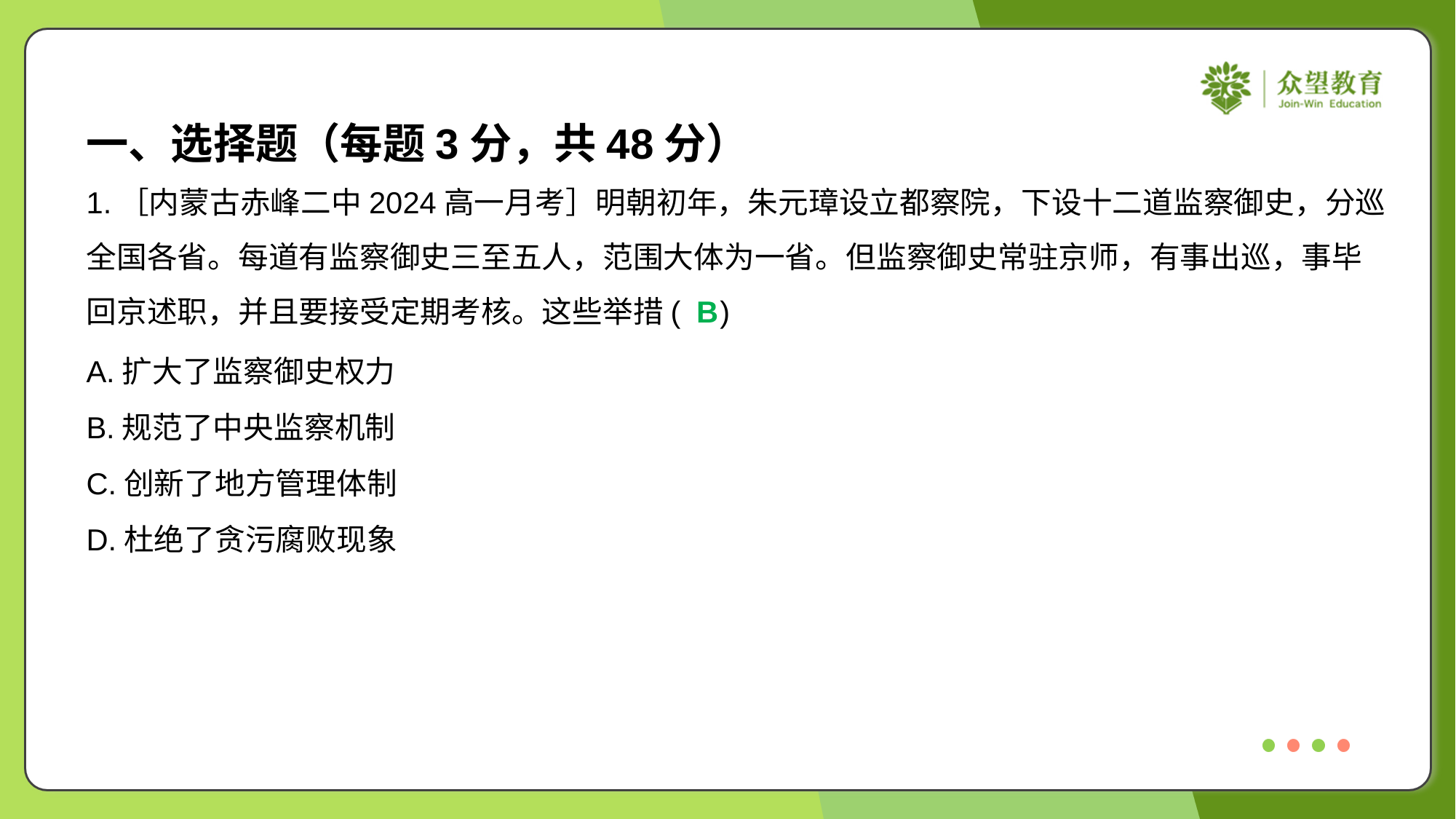

一、选择题（每题3分，共48分）
1.［内蒙古赤峰二中2024高一月考］明朝初年，朱元璋设立都察院，下设十二道监察御史，分巡
全国各省。每道有监察御史三至五人，范围大体为一省。但监察御史常驻京师，有事出巡，事毕
回京述职，并且要接受定期考核。这些举措(     )
B
A.扩大了监察御史权力
B.规范了中央监察机制
C.创新了地方管理体制
D.杜绝了贪污腐败现象